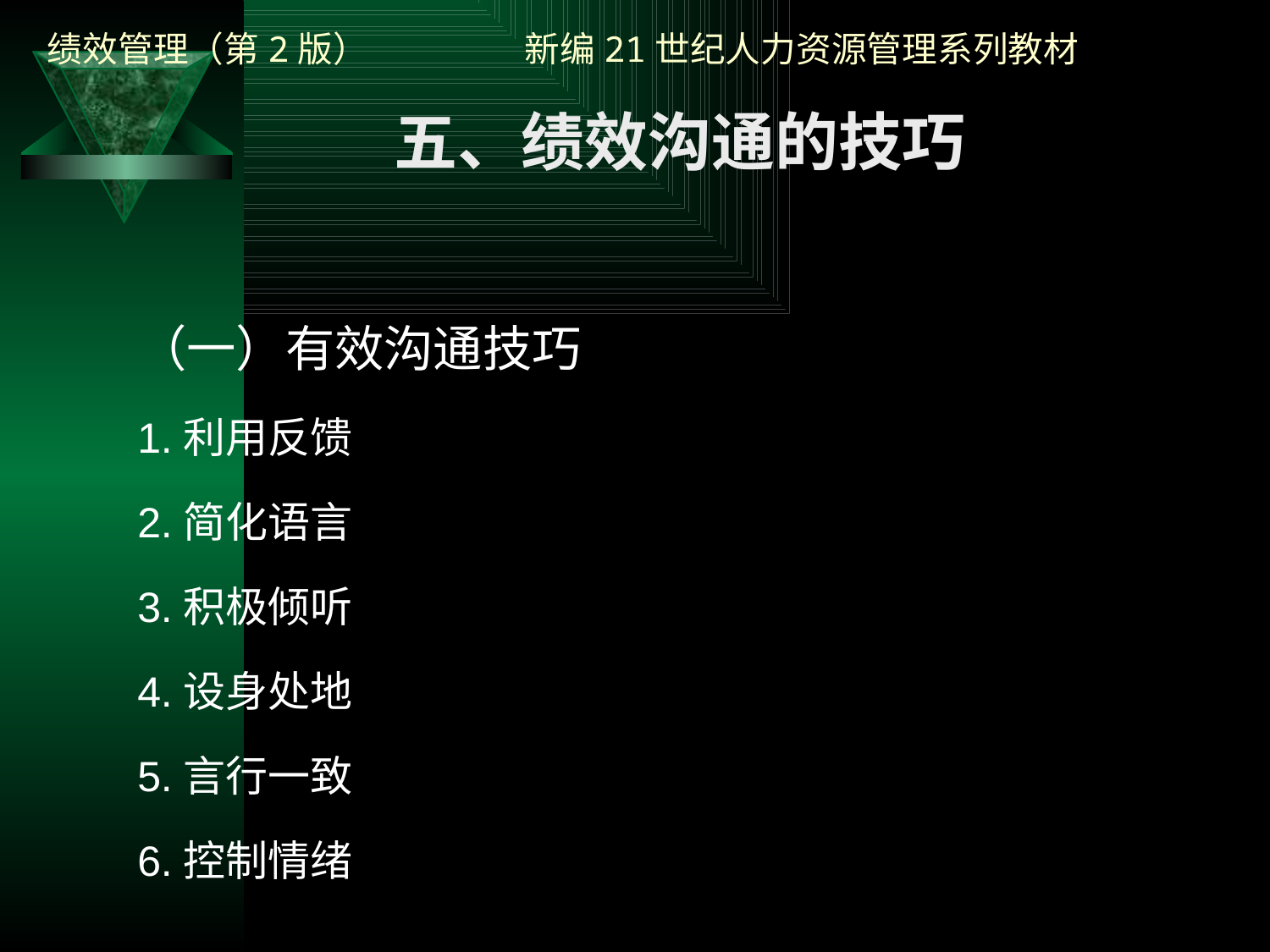

五、绩效沟通的技巧

（一）有效沟通技巧
1.利用反馈
2.简化语言
3.积极倾听
4.设身处地
5.言行一致
6.控制情绪